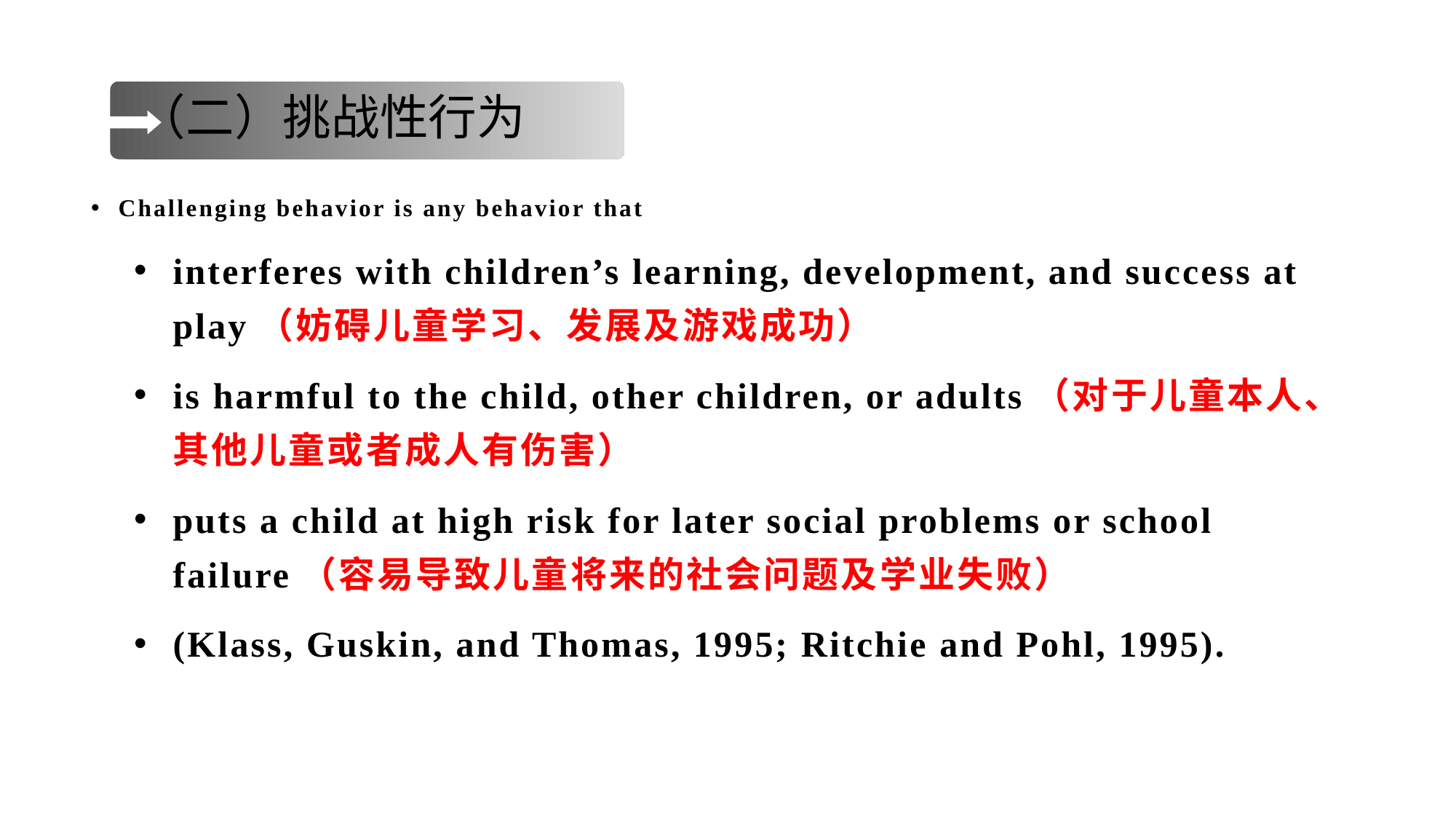

（二）挑战性行为
Challenging behavior is any behavior that
interferes with children’s learning, development, and success at play（妨碍儿童学习、发展及游戏成功）
is harmful to the child, other children, or adults（对于儿童本人、其他儿童或者成人有伤害）
puts a child at high risk for later social problems or school failure（容易导致儿童将来的社会问题及学业失败）
(Klass, Guskin, and Thomas, 1995; Ritchie and Pohl, 1995).